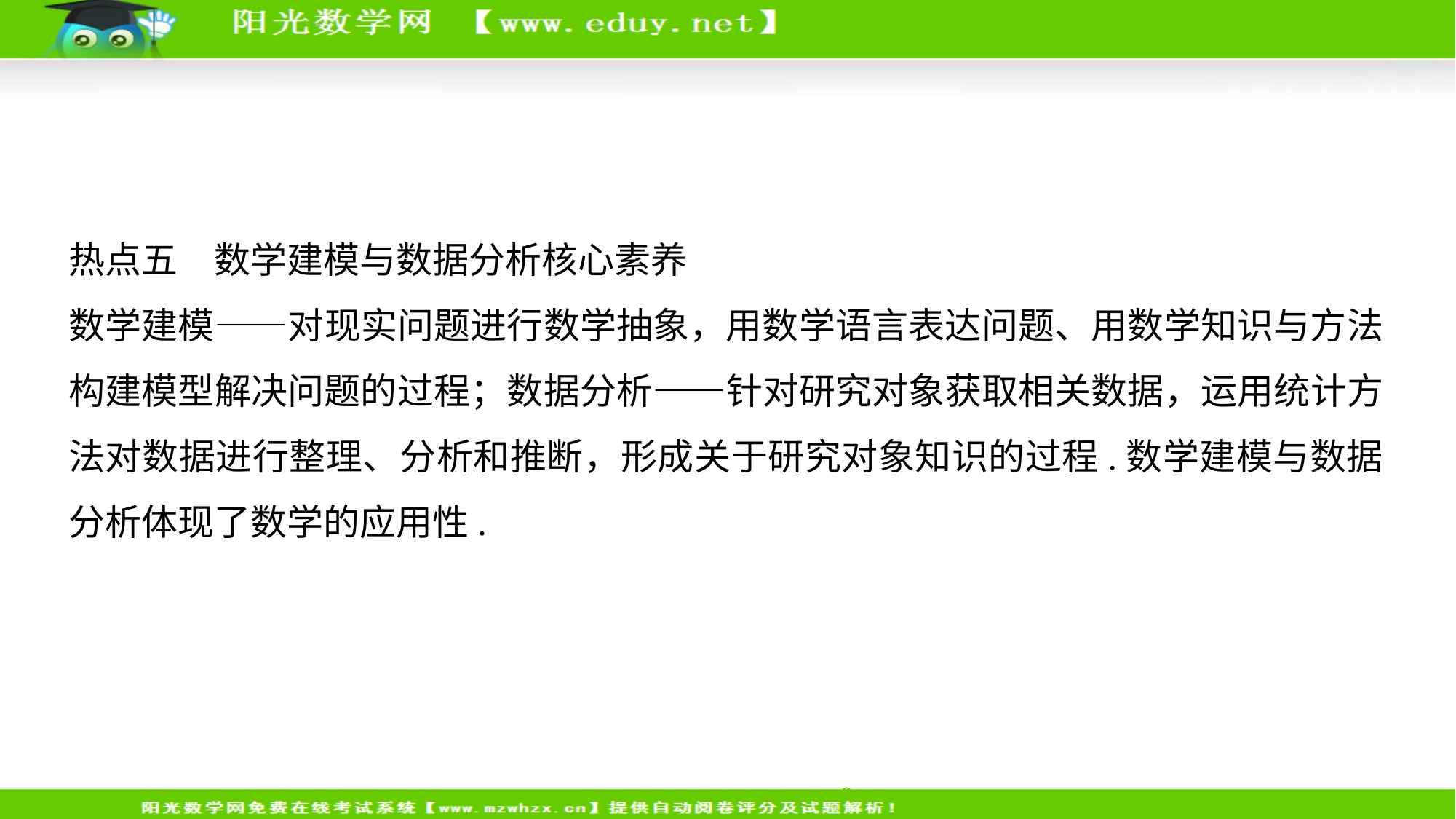

热点五　数学建模与数据分析核心素养
数学建模——对现实问题进行数学抽象，用数学语言表达问题、用数学知识与方法构建模型解决问题的过程；数据分析——针对研究对象获取相关数据，运用统计方法对数据进行整理、分析和推断，形成关于研究对象知识的过程.数学建模与数据分析体现了数学的应用性.